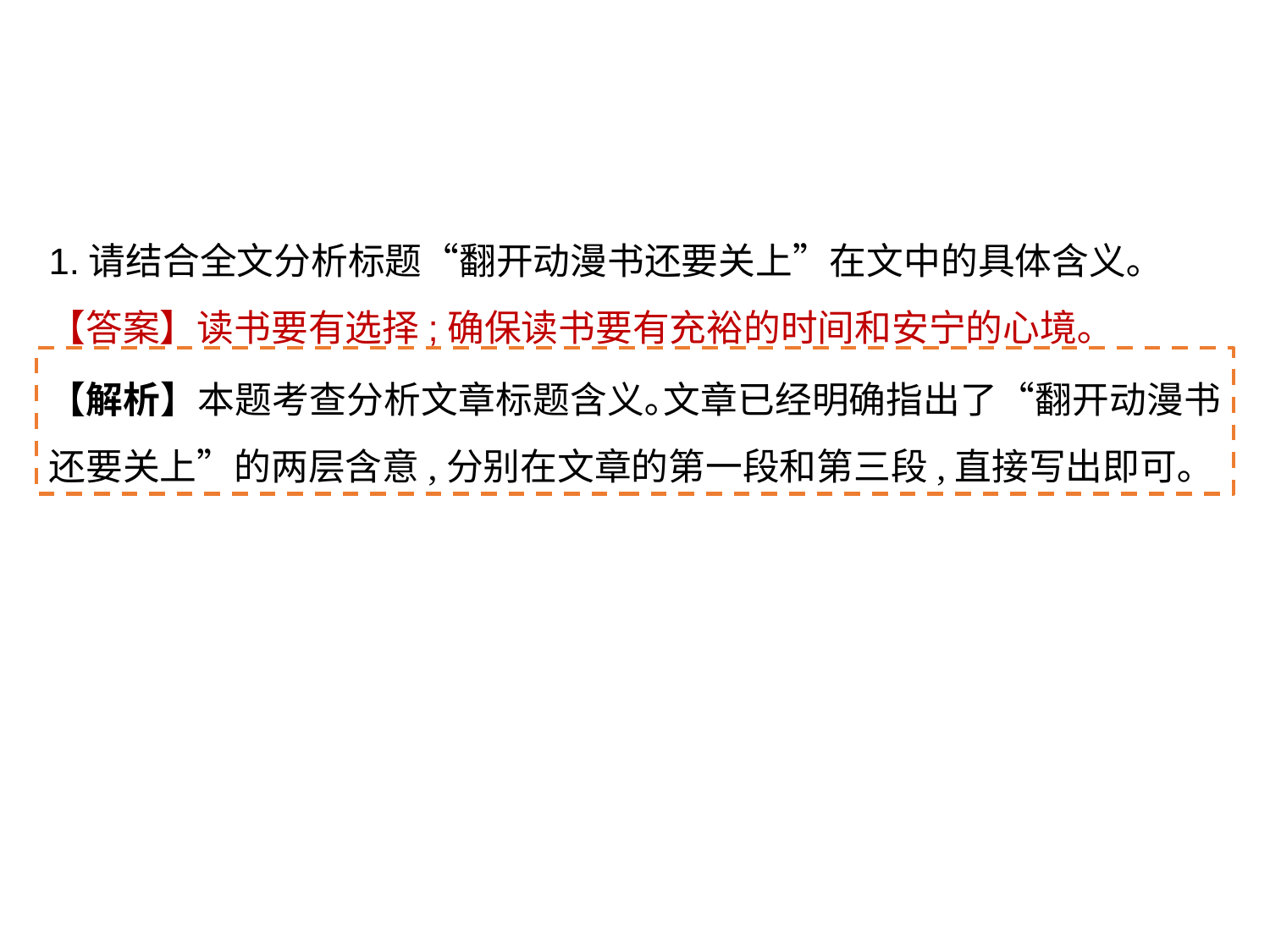

1.请结合全文分析标题“翻开动漫书还要关上”在文中的具体含义｡
【答案】读书要有选择;确保读书要有充裕的时间和安宁的心境｡
【解析】本题考查分析文章标题含义｡文章已经明确指出了“翻开动漫书还要关上”的两层含意,分别在文章的第一段和第三段,直接写出即可｡